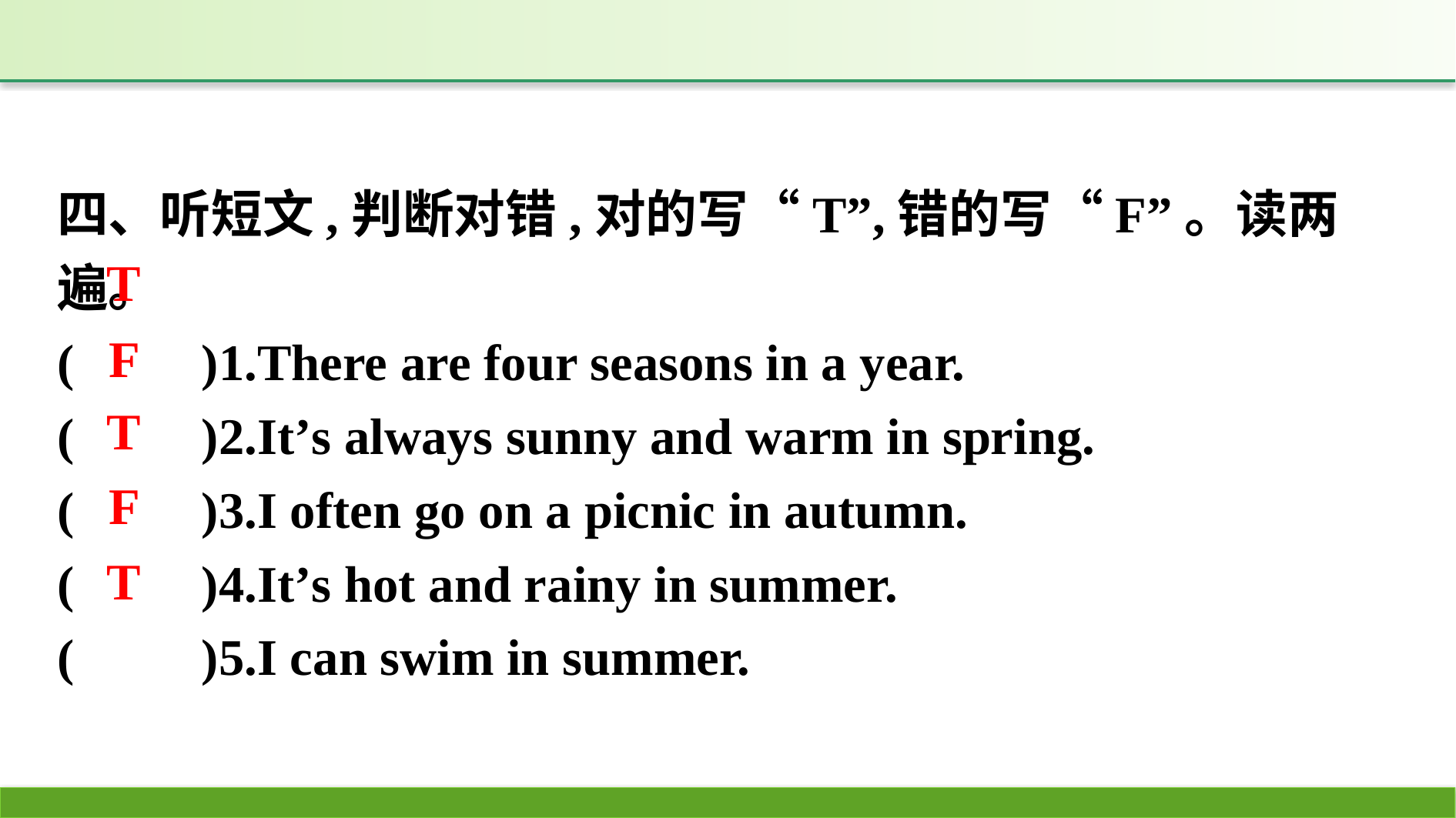

四、听短文,判断对错,对的写“T”,错的写“F”。读两遍。
(　　)1.There are four seasons in a year.
(　　)2.It’s always sunny and warm in spring.
(　　)3.I often go on a picnic in autumn.
(　　)4.It’s hot and rainy in summer.
(　　)5.I can swim in summer.
T
F
T
F
T